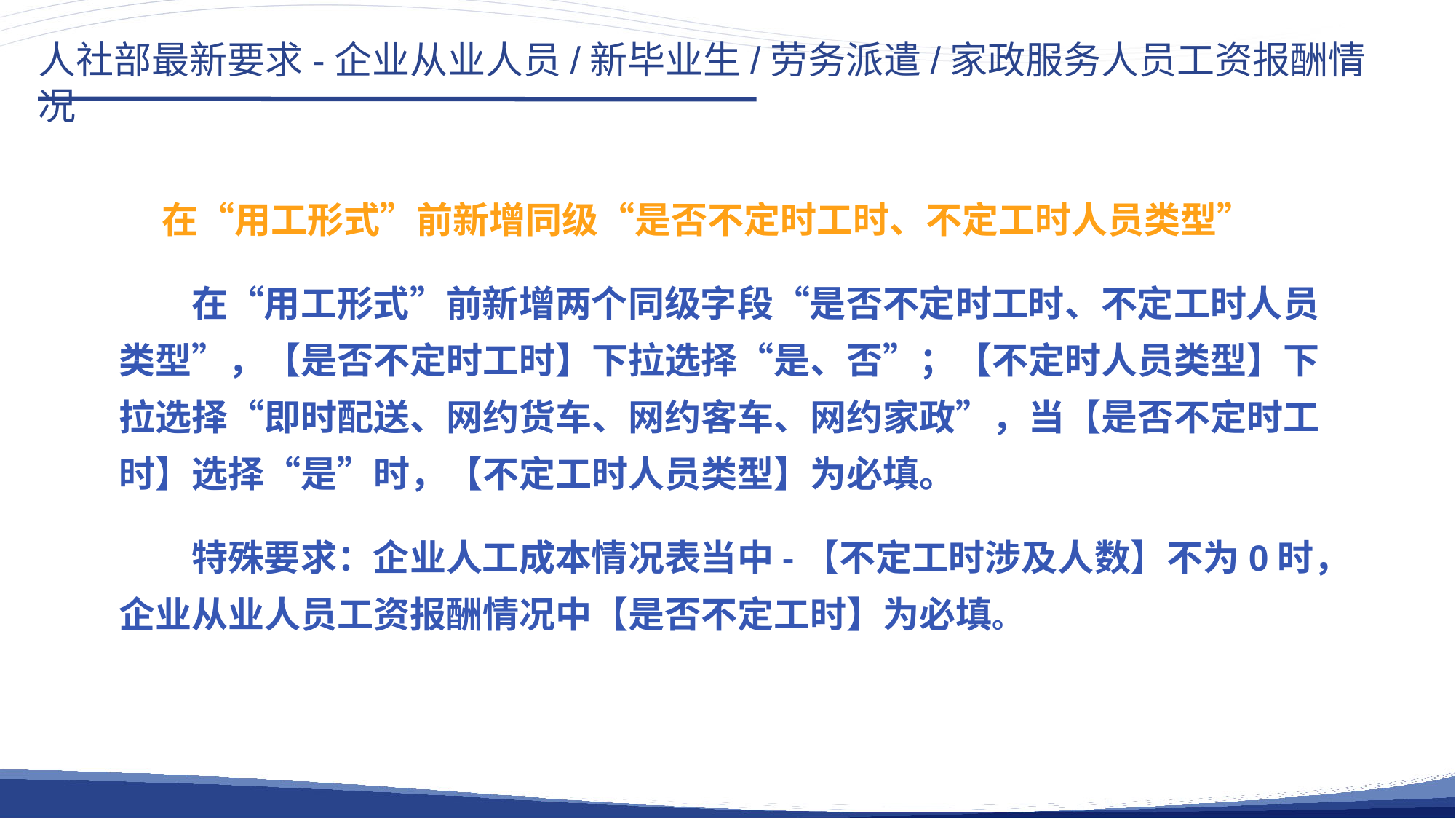

人社部最新要求-企业从业人员/新毕业生/劳务派遣/家政服务人员工资报酬情况
在“用工形式”前新增同级“是否不定时工时、不定工时人员类型”
在“用工形式”前新增两个同级字段“是否不定时工时、不定工时人员类型”，【是否不定时工时】下拉选择“是、否”；【不定时人员类型】下拉选择“即时配送、网约货车、网约客车、网约家政”，当【是否不定时工时】选择“是”时，【不定工时人员类型】为必填。
特殊要求：企业人工成本情况表当中-【不定工时涉及人数】不为0时，企业从业人员工资报酬情况中【是否不定工时】为必填。